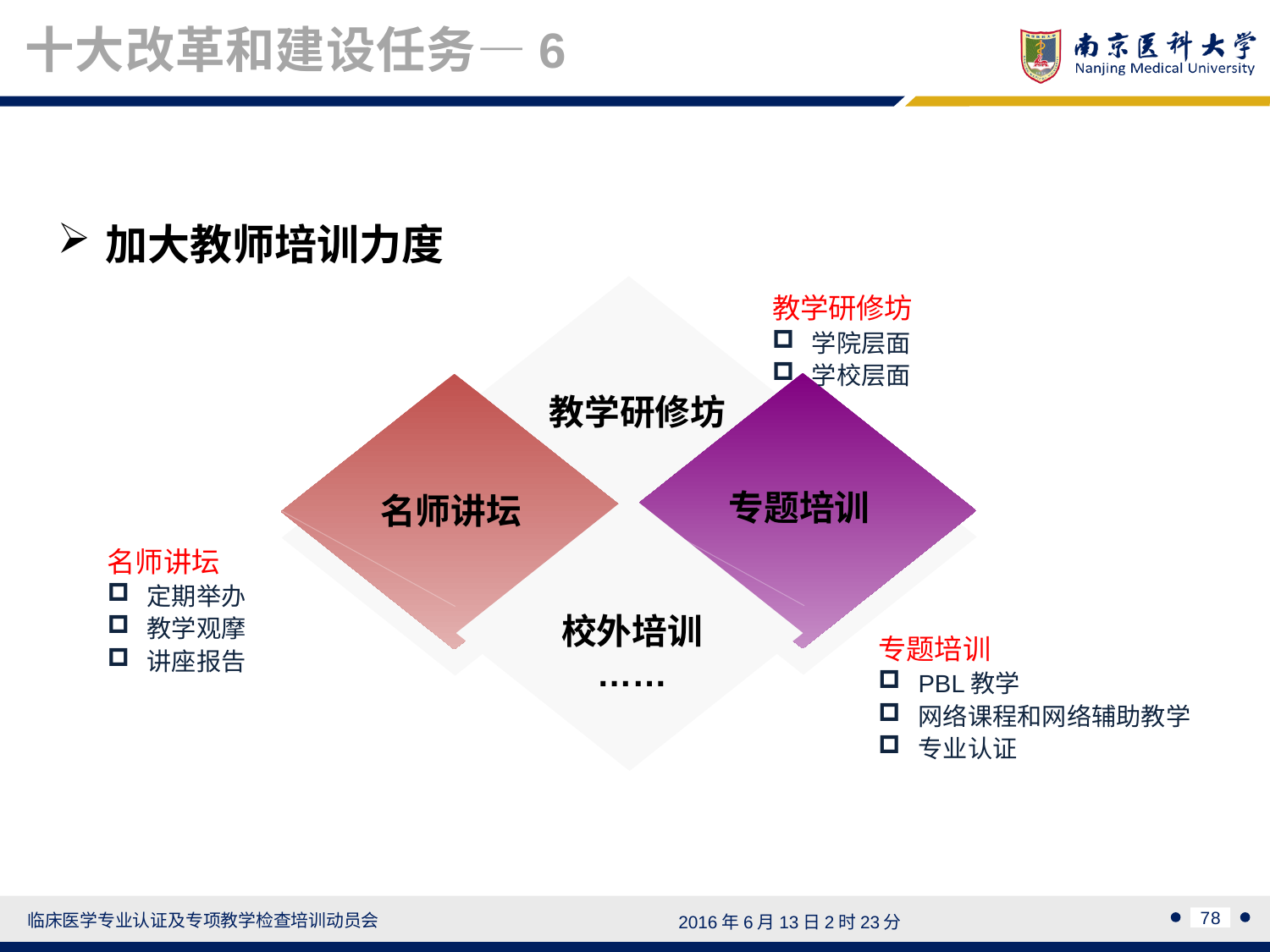

十大改革和建设任务—6
加大教师培训力度

教学研修坊
教学研修坊
学院层面
学校层面

专题培训

名师讲坛

校外培训
……
名师讲坛
定期举办
教学观摩
讲座报告
专题培训
PBL教学
网络课程和网络辅助教学
专业认证